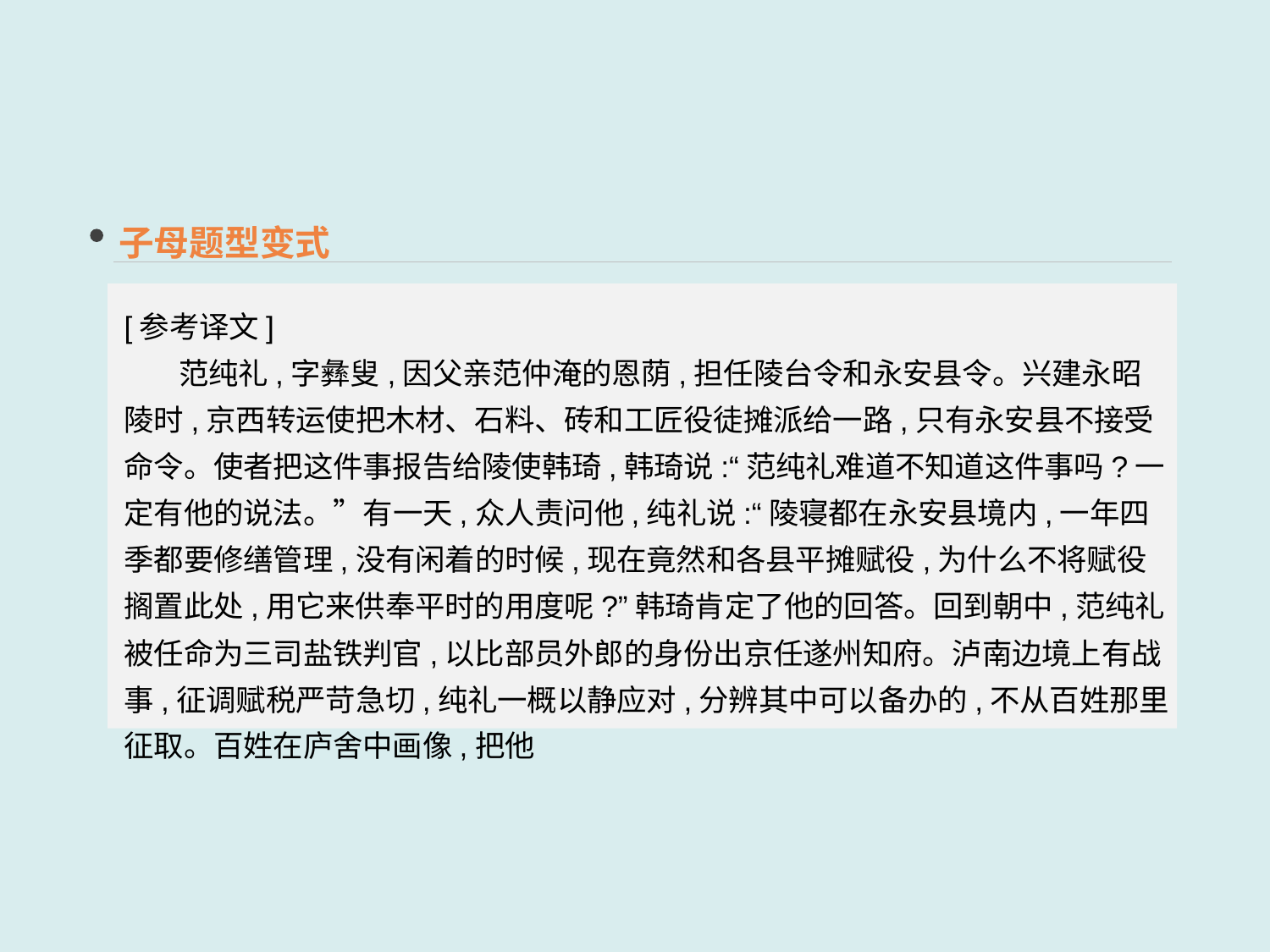

子母题型变式

[参考译文]
       范纯礼,字彝叟,因父亲范仲淹的恩荫,担任陵台令和永安县令。兴建永昭陵时,京西转运使把木材、石料、砖和工匠役徒摊派给一路,只有永安县不接受命令。使者把这件事报告给陵使韩琦,韩琦说:“范纯礼难道不知道这件事吗?一定有他的说法。”有一天,众人责问他,纯礼说:“陵寝都在永安县境内,一年四季都要修缮管理,没有闲着的时候,现在竟然和各县平摊赋役,为什么不将赋役搁置此处,用它来供奉平时的用度呢?”韩琦肯定了他的回答。回到朝中,范纯礼被任命为三司盐铁判官,以比部员外郎的身份出京任遂州知府。泸南边境上有战事,征调赋税严苛急切,纯礼一概以静应对,分辨其中可以备办的,不从百姓那里征取。百姓在庐舍中画像,把他